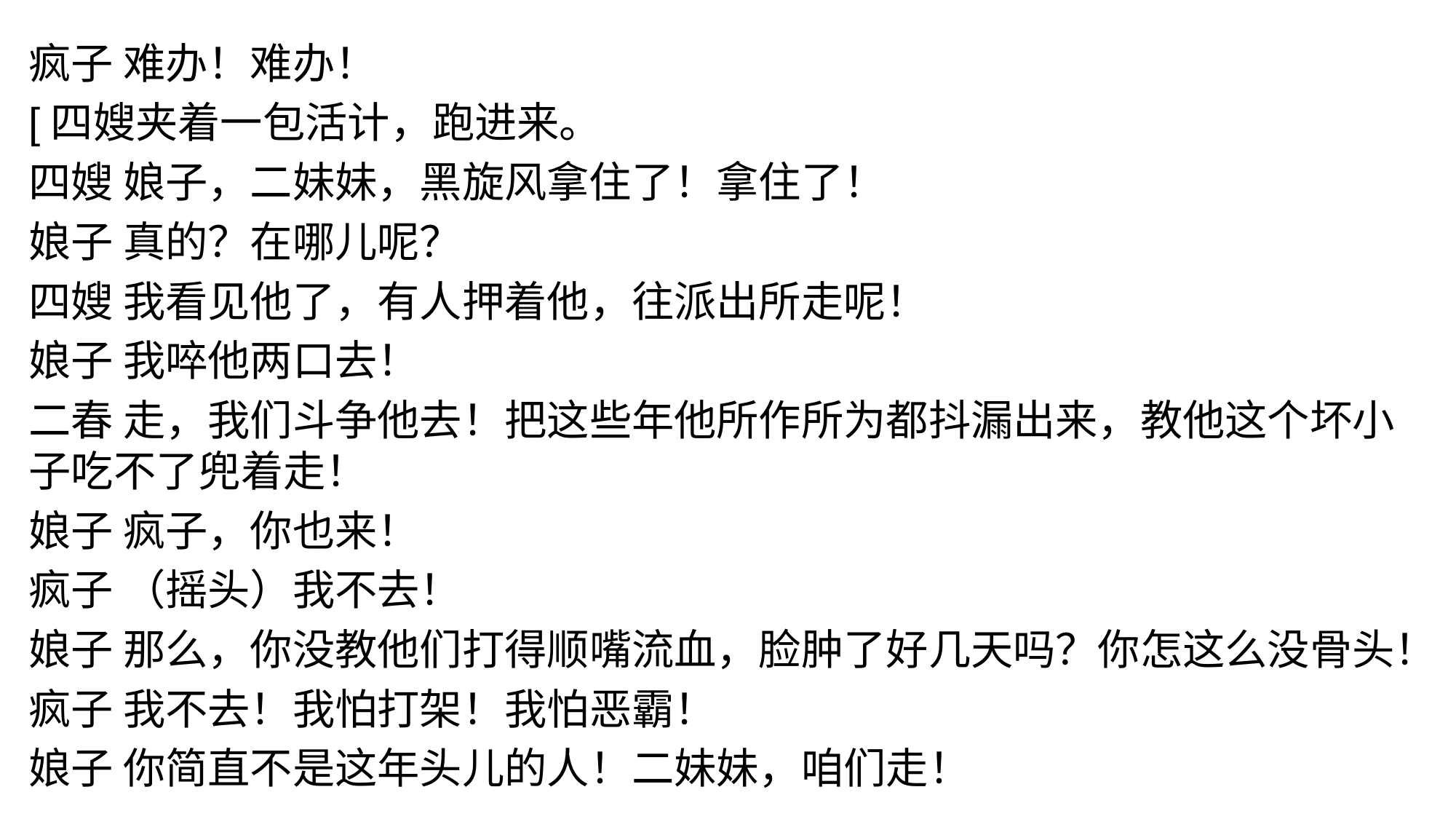

疯子 难办！难办！
[四嫂夹着一包活计，跑进来。
四嫂 娘子，二妹妹，黑旋风拿住了！拿住了！
娘子 真的？在哪儿呢？
四嫂 我看见他了，有人押着他，往派出所走呢！
娘子 我啐他两口去！
二春 走，我们斗争他去！把这些年他所作所为都抖漏出来，教他这个坏小子吃不了兜着走！
娘子 疯子，你也来！
疯子 （摇头）我不去！
娘子 那么，你没教他们打得顺嘴流血，脸肿了好几天吗？你怎这么没骨头！
疯子 我不去！我怕打架！我怕恶霸！
娘子 你简直不是这年头儿的人！二妹妹，咱们走！